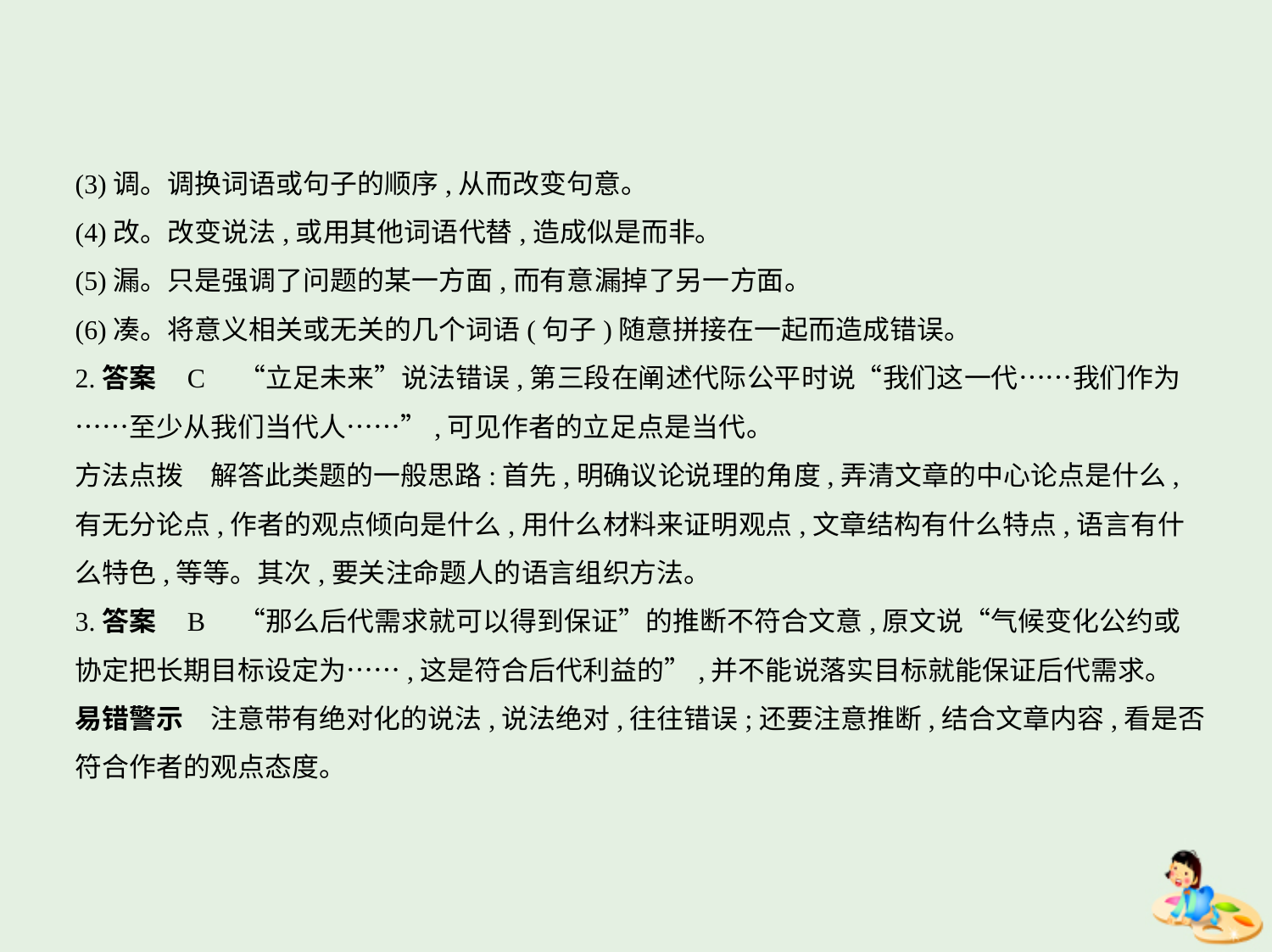

(3)调。调换词语或句子的顺序,从而改变句意。
(4)改。改变说法,或用其他词语代替,造成似是而非。
(5)漏。只是强调了问题的某一方面,而有意漏掉了另一方面。
(6)凑。将意义相关或无关的几个词语(句子)随意拼接在一起而造成错误。
2.答案    C　“立足未来”说法错误,第三段在阐述代际公平时说“我们这一代……我们作为
……至少从我们当代人……”,可见作者的立足点是当代。
方法点拨　解答此类题的一般思路:首先,明确议论说理的角度,弄清文章的中心论点是什么,
有无分论点,作者的观点倾向是什么,用什么材料来证明观点,文章结构有什么特点,语言有什
么特色,等等。其次,要关注命题人的语言组织方法。
3.答案    B　“那么后代需求就可以得到保证”的推断不符合文意,原文说“气候变化公约或
协定把长期目标设定为……,这是符合后代利益的”,并不能说落实目标就能保证后代需求。
易错警示　注意带有绝对化的说法,说法绝对,往往错误;还要注意推断,结合文章内容,看是否
符合作者的观点态度。